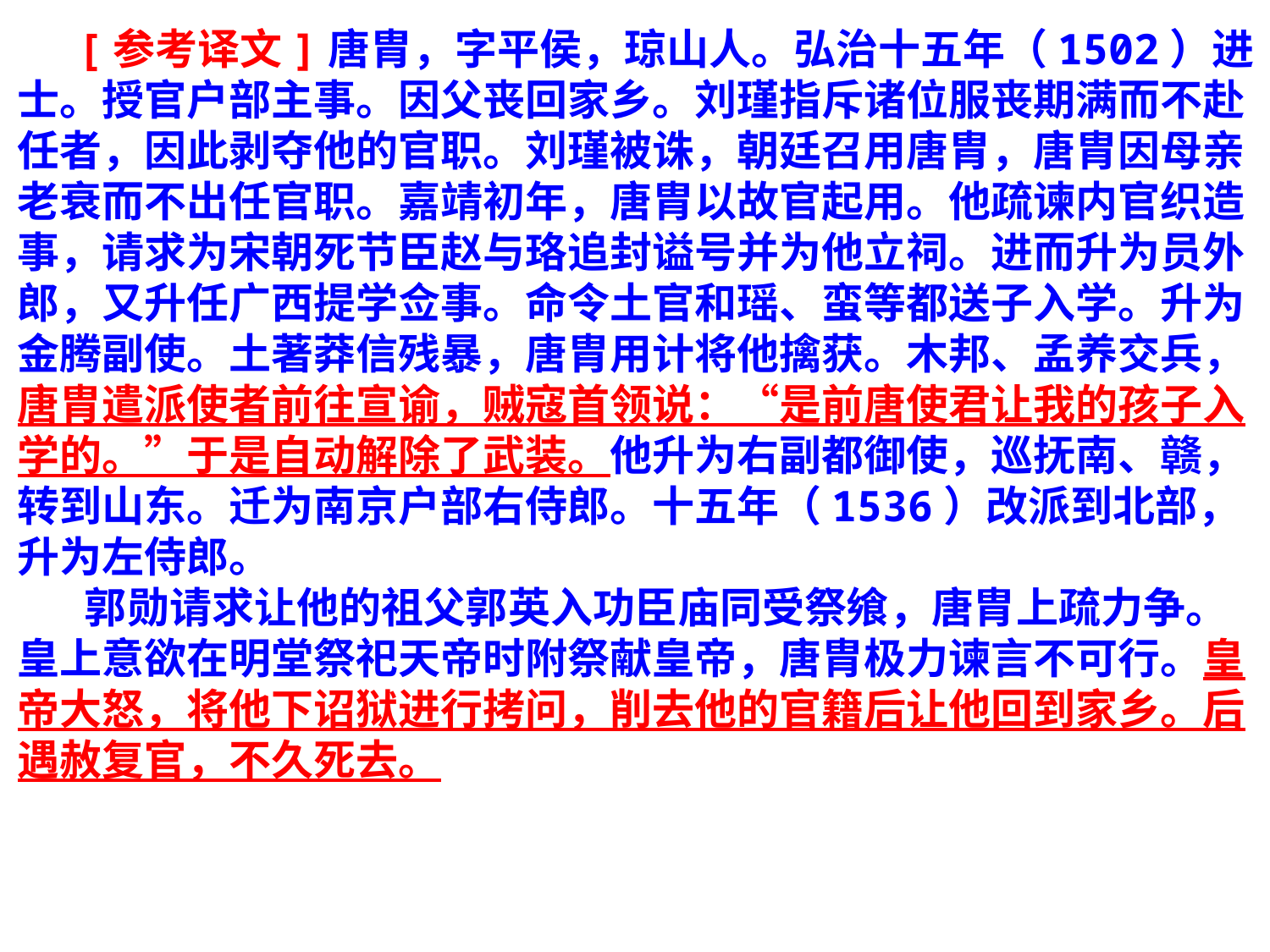

[参考译文]唐胄，字平侯，琼山人。弘治十五年（1502）进士。授官户部主事。因父丧回家乡。刘瑾指斥诸位服丧期满而不赴任者，因此剥夺他的官职。刘瑾被诛，朝廷召用唐胄，唐胄因母亲老衰而不出任官职。嘉靖初年，唐胄以故官起用。他疏谏内官织造事，请求为宋朝死节臣赵与珞追封谥号并为他立祠。进而升为员外郎，又升任广西提学佥事。命令土官和瑶、蛮等都送子入学。升为金腾副使。土著莽信残暴，唐胄用计将他擒获。木邦、孟养交兵，唐胄遣派使者前往宣谕，贼寇首领说：“是前唐使君让我的孩子入学的。”于是自动解除了武装。他升为右副都御使，巡抚南、赣，转到山东。迁为南京户部右侍郎。十五年（1536）改派到北部，升为左侍郎。
      郭勋请求让他的祖父郭英入功臣庙同受祭飨，唐胄上疏力争。皇上意欲在明堂祭祀天帝时附祭献皇帝，唐胄极力谏言不可行。皇帝大怒，将他下诏狱进行拷问，削去他的官籍后让他回到家乡。后遇赦复官，不久死去。